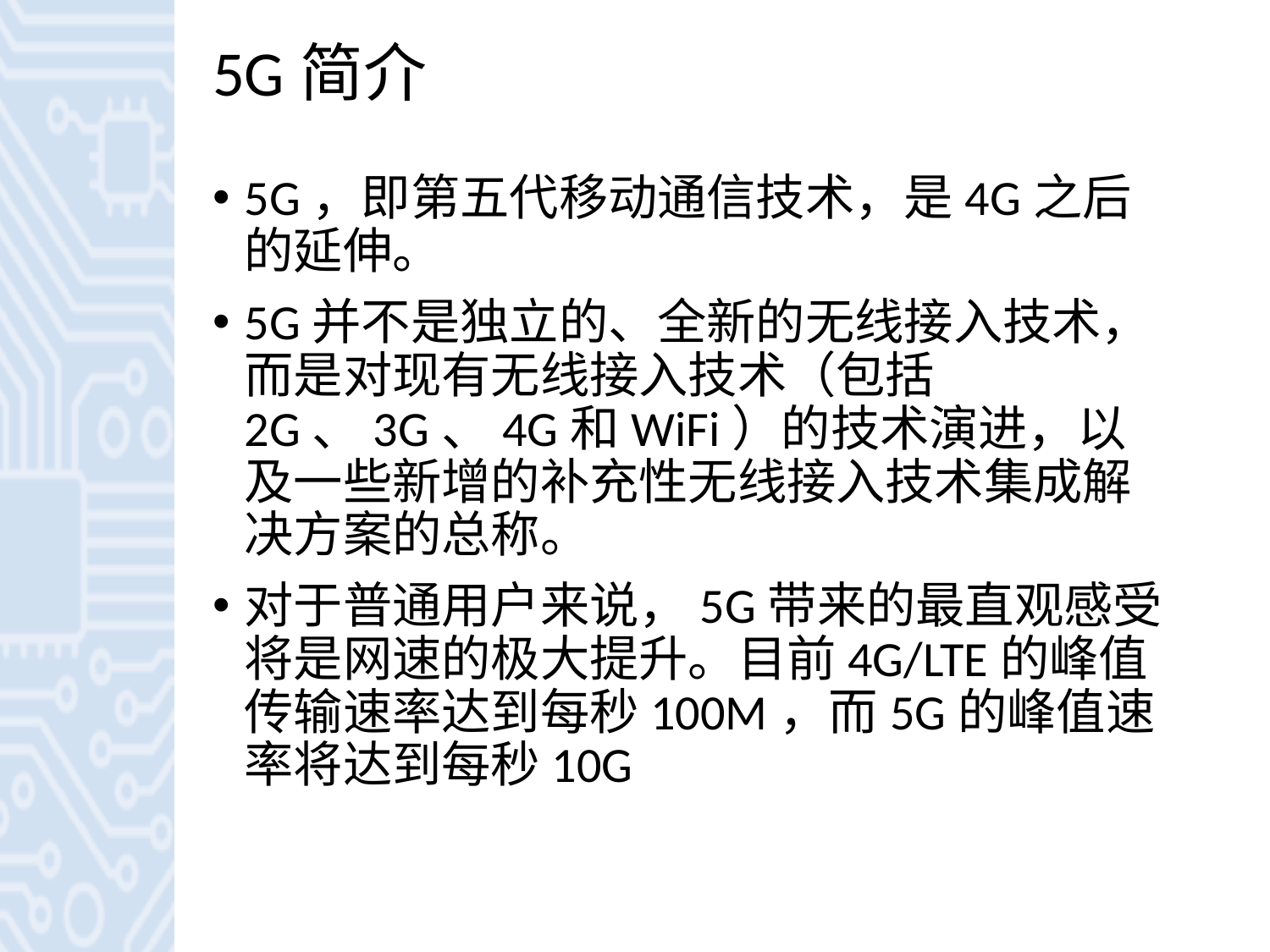

# 5G简介
5G，即第五代移动通信技术，是4G之后的延伸。
5G并不是独立的、全新的无线接入技术，而是对现有无线接入技术（包括2G、3G、4G和WiFi）的技术演进，以及一些新增的补充性无线接入技术集成解决方案的总称。
对于普通用户来说，5G带来的最直观感受将是网速的极大提升。目前4G/LTE的峰值传输速率达到每秒100M，而5G的峰值速率将达到每秒10G